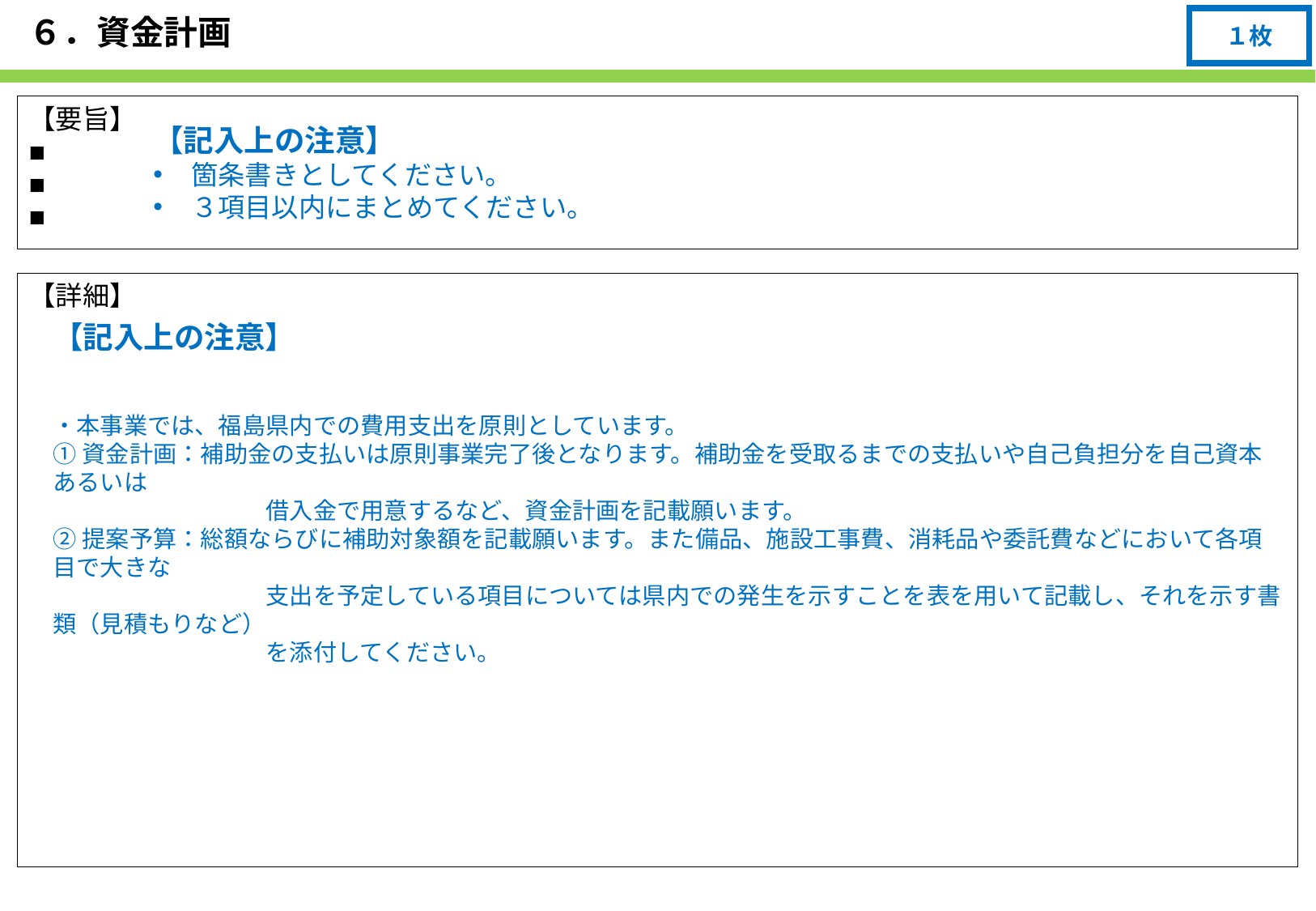

# ６．資金計画
１枚
【要旨】
■
■
■
【記入上の注意】
箇条書きとしてください。
３項目以内にまとめてください。
【詳細】
【記入上の注意】

・本事業では、福島県内での費用支出を原則としています。
①資金計画：補助金の支払いは原則事業完了後となります。補助金を受取るまでの支払いや自己負担分を自己資本あるいは
　　　　　　　　　借入金で用意するなど、資金計画を記載願います。
②提案予算：総額ならびに補助対象額を記載願います。また備品、施設工事費、消耗品や委託費などにおいて各項目で大きな
　　　　　　　　　支出を予定している項目については県内での発生を示すことを表を用いて記載し、それを示す書類（見積もりなど）
　　　　　　　　　を添付してください。